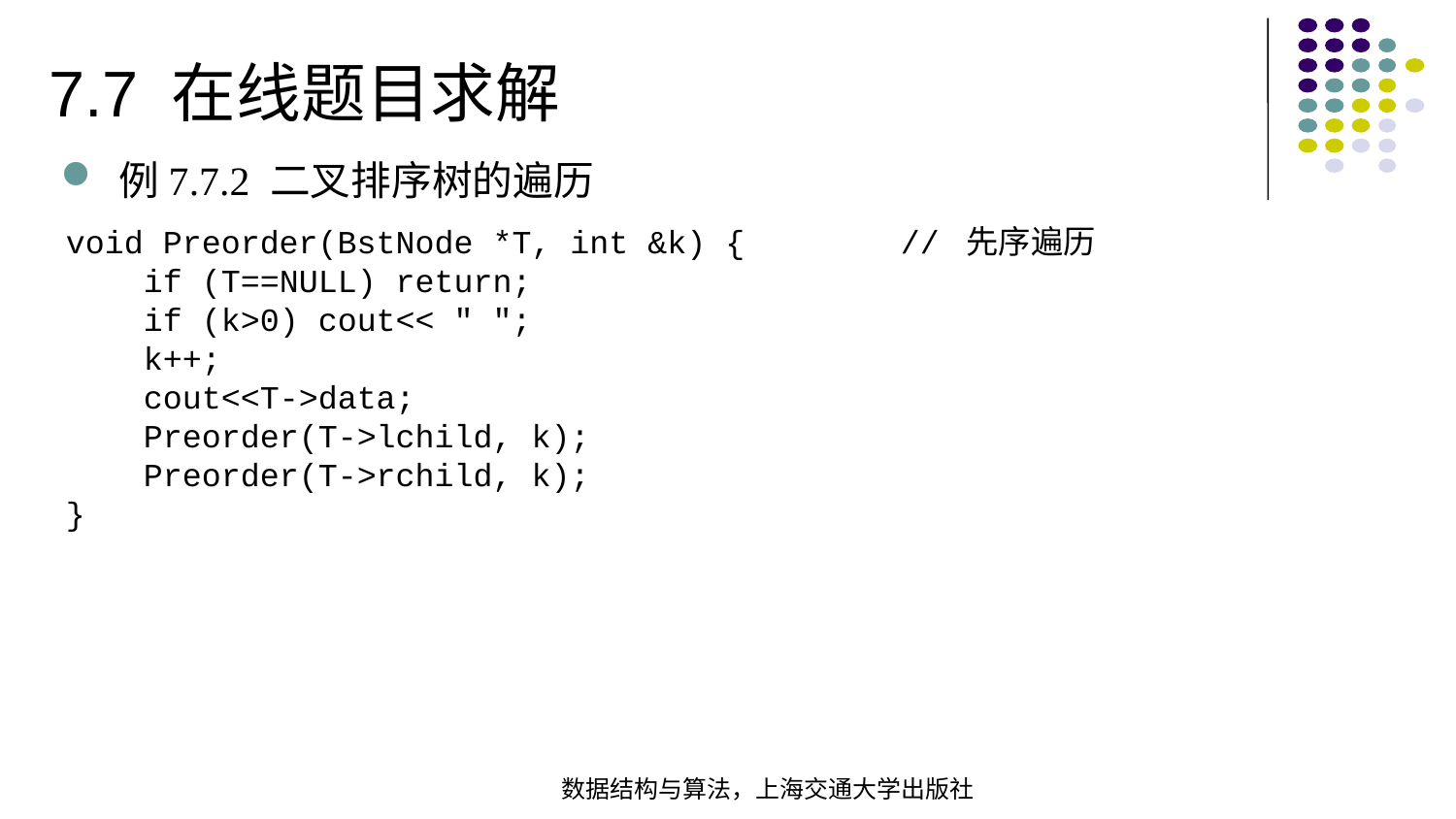

7.7 在线题目求解
例7.7.2 二叉排序树的遍历
void Preorder(BstNode *T, int &k) {        // 先序遍历    if (T==NULL) return;    if (k>0) cout<< " ";    k++;    cout<<T->data;    Preorder(T->lchild, k);    Preorder(T->rchild, k);
}